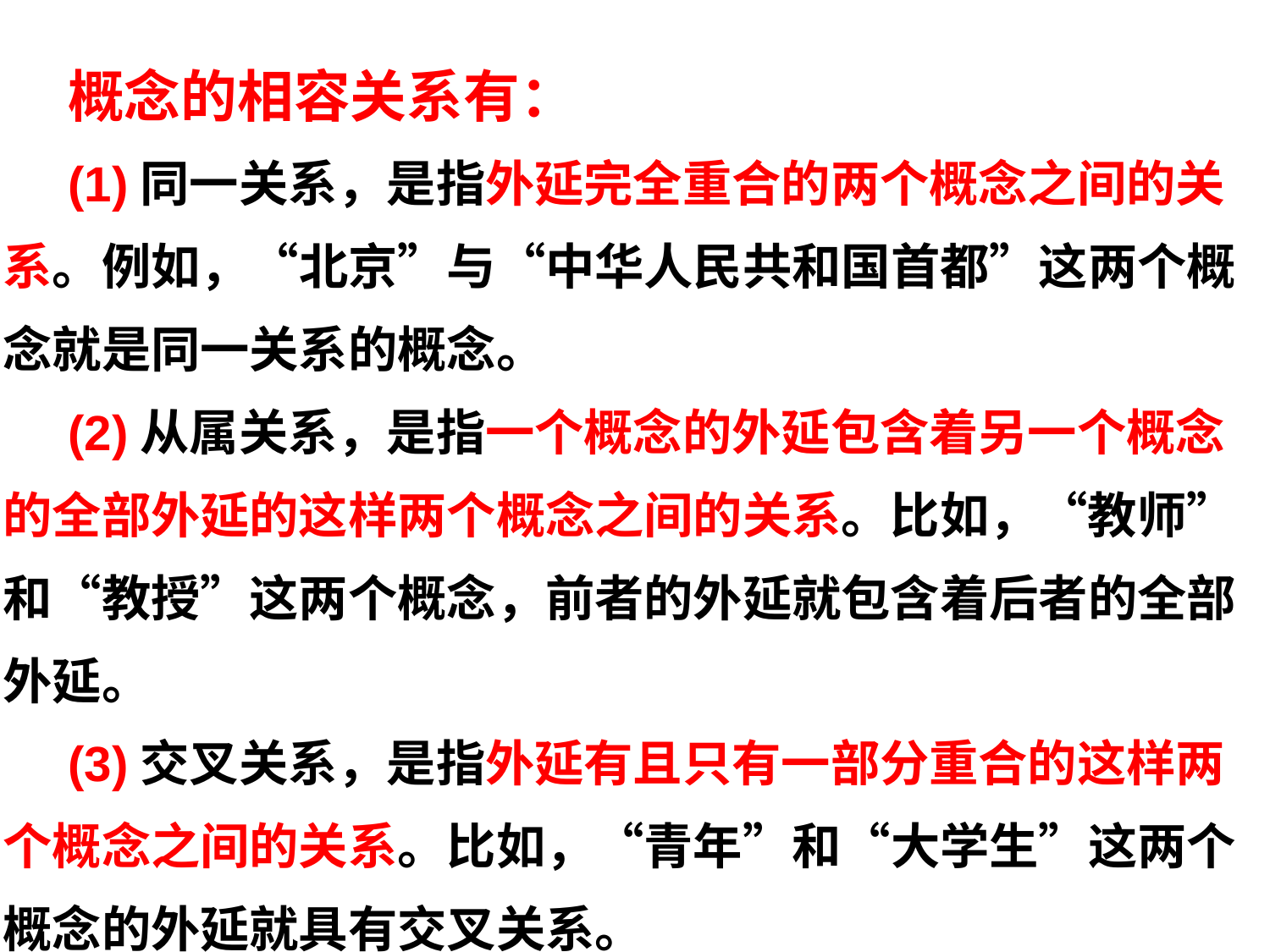

概念的相容关系有：
(1)同一关系，是指外延完全重合的两个概念之间的关系。例如，“北京”与“中华人民共和国首都”这两个概念就是同一关系的概念。
(2)从属关系，是指一个概念的外延包含着另一个概念的全部外延的这样两个概念之间的关系。比如，“教师”和“教授”这两个概念，前者的外延就包含着后者的全部外延。
(3)交叉关系，是指外延有且只有一部分重合的这样两个概念之间的关系。比如，“青年”和“大学生”这两个概念的外延就具有交叉关系。